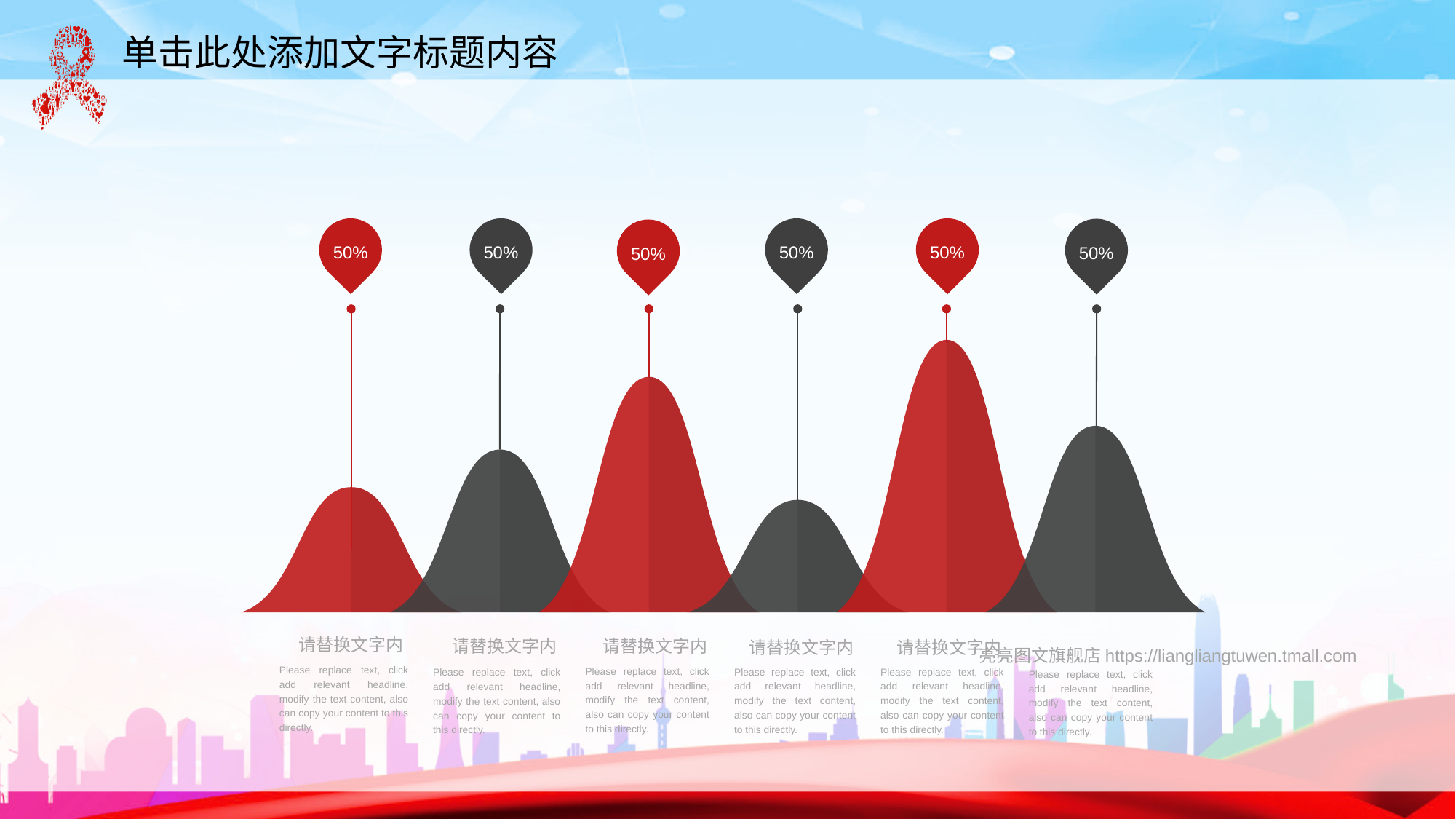

50%

50%

50%

50%

50%

50%

亮亮图文旗舰店https://liangliangtuwen.tmall.com
Please replace text, click add relevant headline, modify the text content, also can copy your content to this directly.
请替换文字内
Please replace text, click add relevant headline, modify the text content, also can copy your content to this directly.
请替换文字内
Please replace text, click add relevant headline, modify the text content, also can copy your content to this directly.
请替换文字内
Please replace text, click add relevant headline, modify the text content, also can copy your content to this directly.
请替换文字内
Please replace text, click add relevant headline, modify the text content, also can copy your content to this directly.
请替换文字内
Please replace text, click add relevant headline, modify the text content, also can copy your content to this directly.